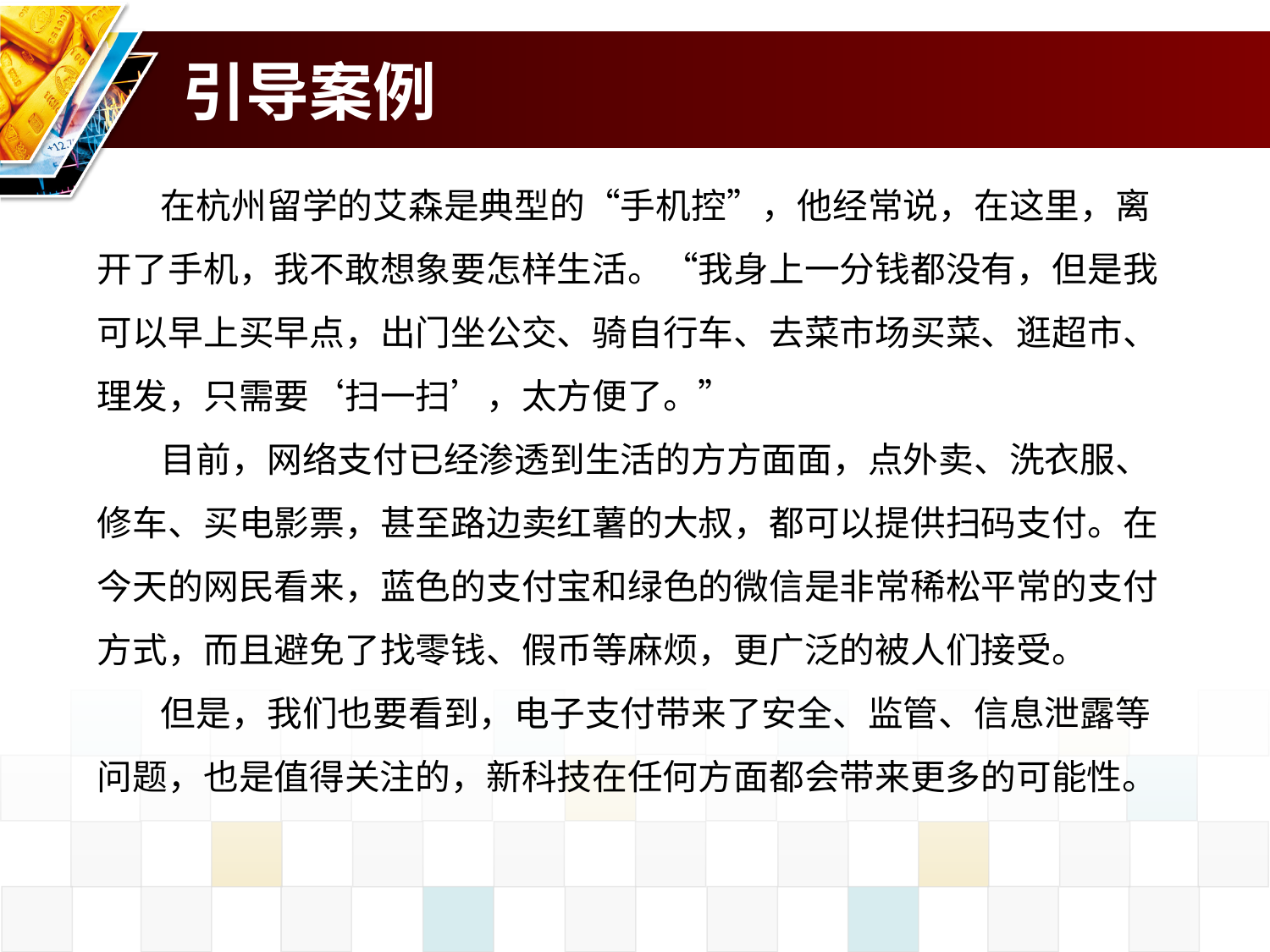

# 引导案例
在杭州留学的艾森是典型的“手机控”，他经常说，在这里，离开了手机，我不敢想象要怎样生活。“我身上一分钱都没有，但是我可以早上买早点，出门坐公交、骑自行车、去菜市场买菜、逛超市、理发，只需要‘扫一扫’，太方便了。”
目前，网络支付已经渗透到生活的方方面面，点外卖、洗衣服、修车、买电影票，甚至路边卖红薯的大叔，都可以提供扫码支付。在今天的网民看来，蓝色的支付宝和绿色的微信是非常稀松平常的支付方式，而且避免了找零钱、假币等麻烦，更广泛的被人们接受。
但是，我们也要看到，电子支付带来了安全、监管、信息泄露等问题，也是值得关注的，新科技在任何方面都会带来更多的可能性。